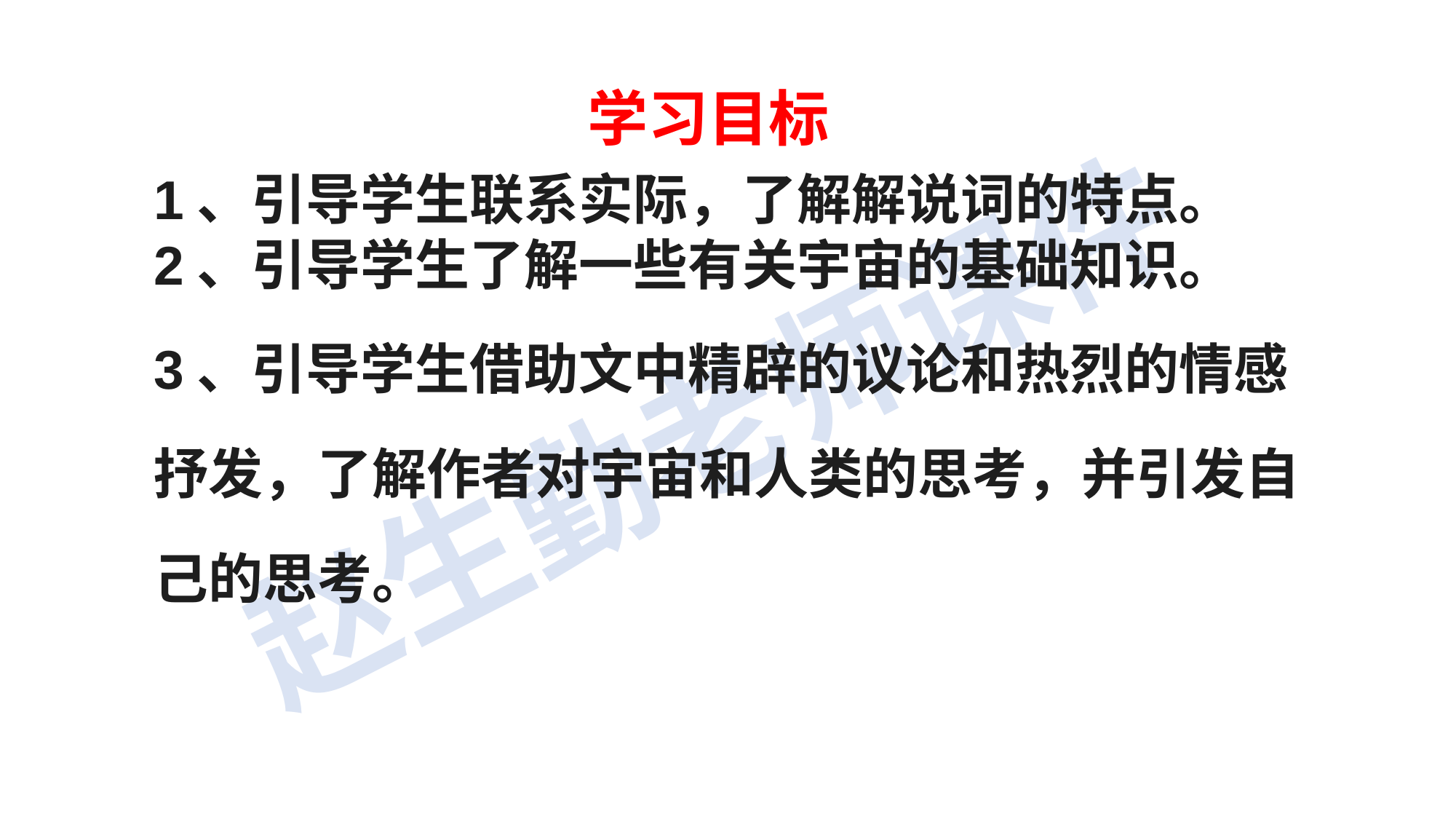

学习目标
1、引导学生联系实际，了解解说词的特点。 2、引导学生了解一些有关宇宙的基础知识。 3、引导学生借助文中精辟的议论和热烈的情感抒发，了解作者对宇宙和人类的思考，并引发自己的思考。